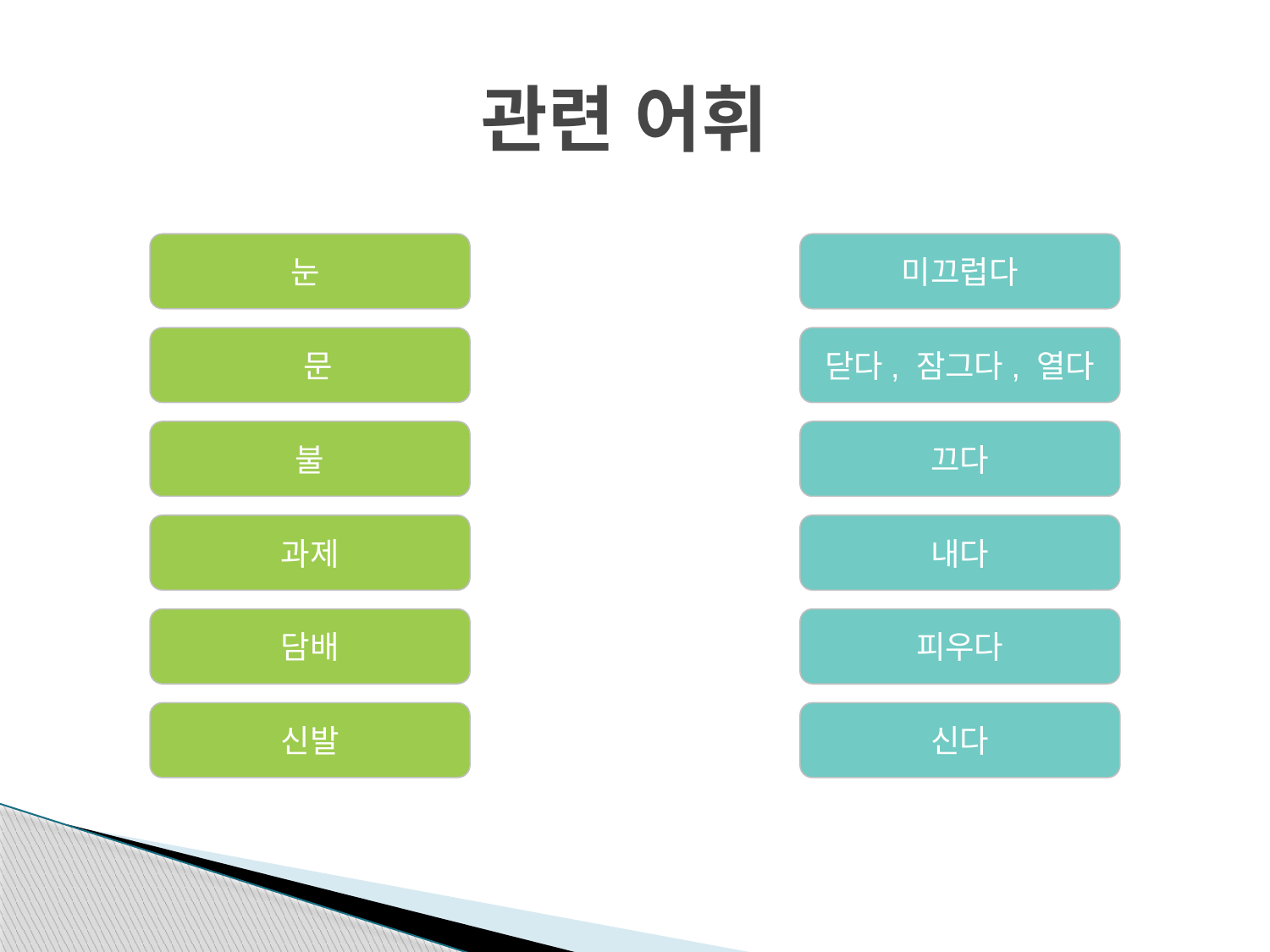

# 관련 어휘

눈
미끄럽다
 문
닫다, 잠그다, 열다
불
끄다
과제
내다
담배
피우다
신발
신다